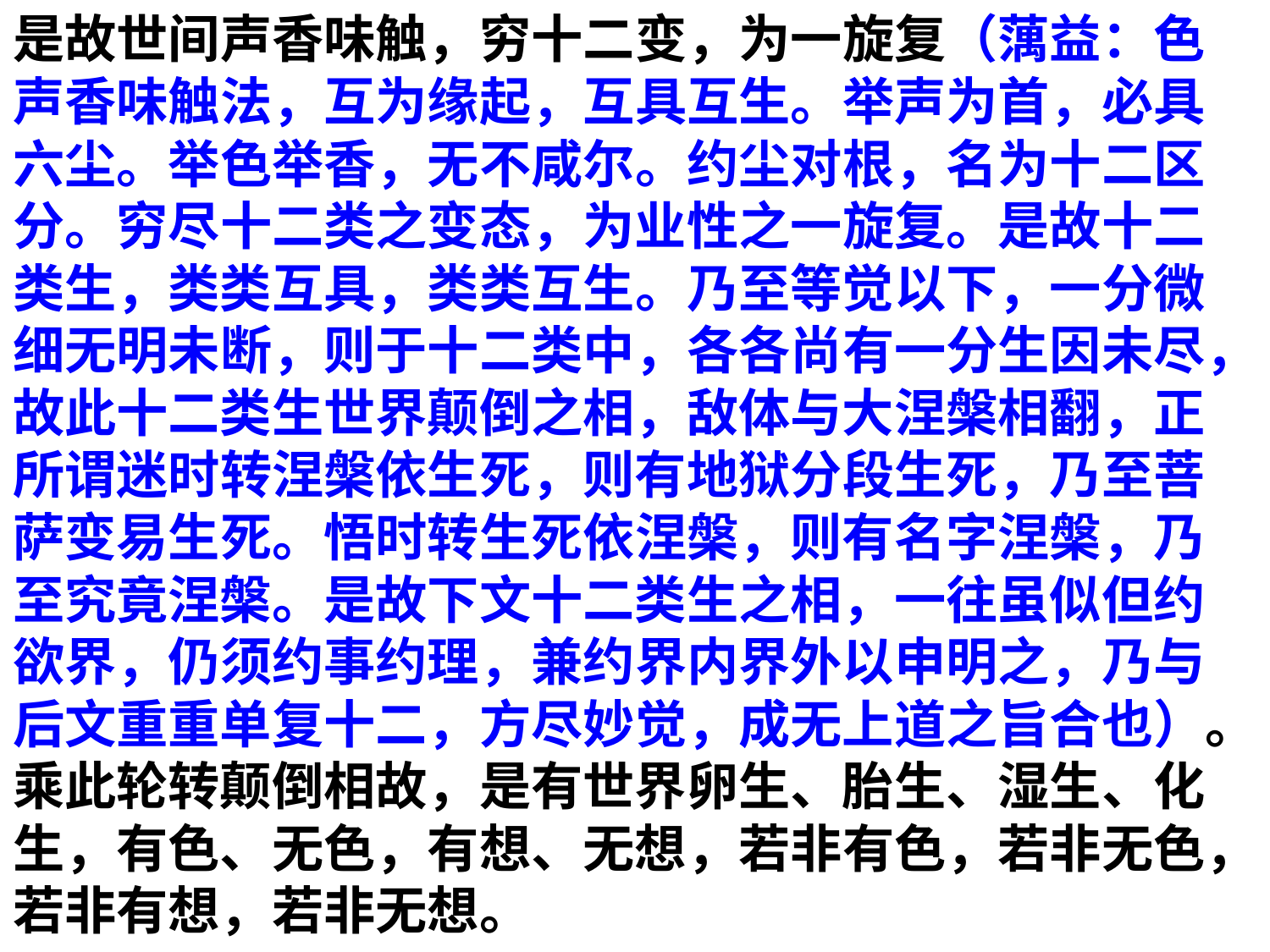

是故世间声香味触，穷十二变，为一旋复（蕅益：色声香味触法，互为缘起，互具互生。举声为首，必具六尘。举色举香，无不咸尔。约尘对根，名为十二区分。穷尽十二类之变态，为业性之一旋复。是故十二类生，类类互具，类类互生。乃至等觉以下，一分微细无明未断，则于十二类中，各各尚有一分生因未尽，故此十二类生世界颠倒之相，敌体与大涅槃相翻，正所谓迷时转涅槃依生死，则有地狱分段生死，乃至菩萨变易生死。悟时转生死依涅槃，则有名字涅槃，乃至究竟涅槃。是故下文十二类生之相，一往虽似但约欲界，仍须约事约理，兼约界内界外以申明之，乃与后文重重单复十二，方尽妙觉，成无上道之旨合也）。乘此轮转颠倒相故，是有世界卵生、胎生、湿生、化生，有色、无色，有想、无想，若非有色，若非无色，若非有想，若非无想。